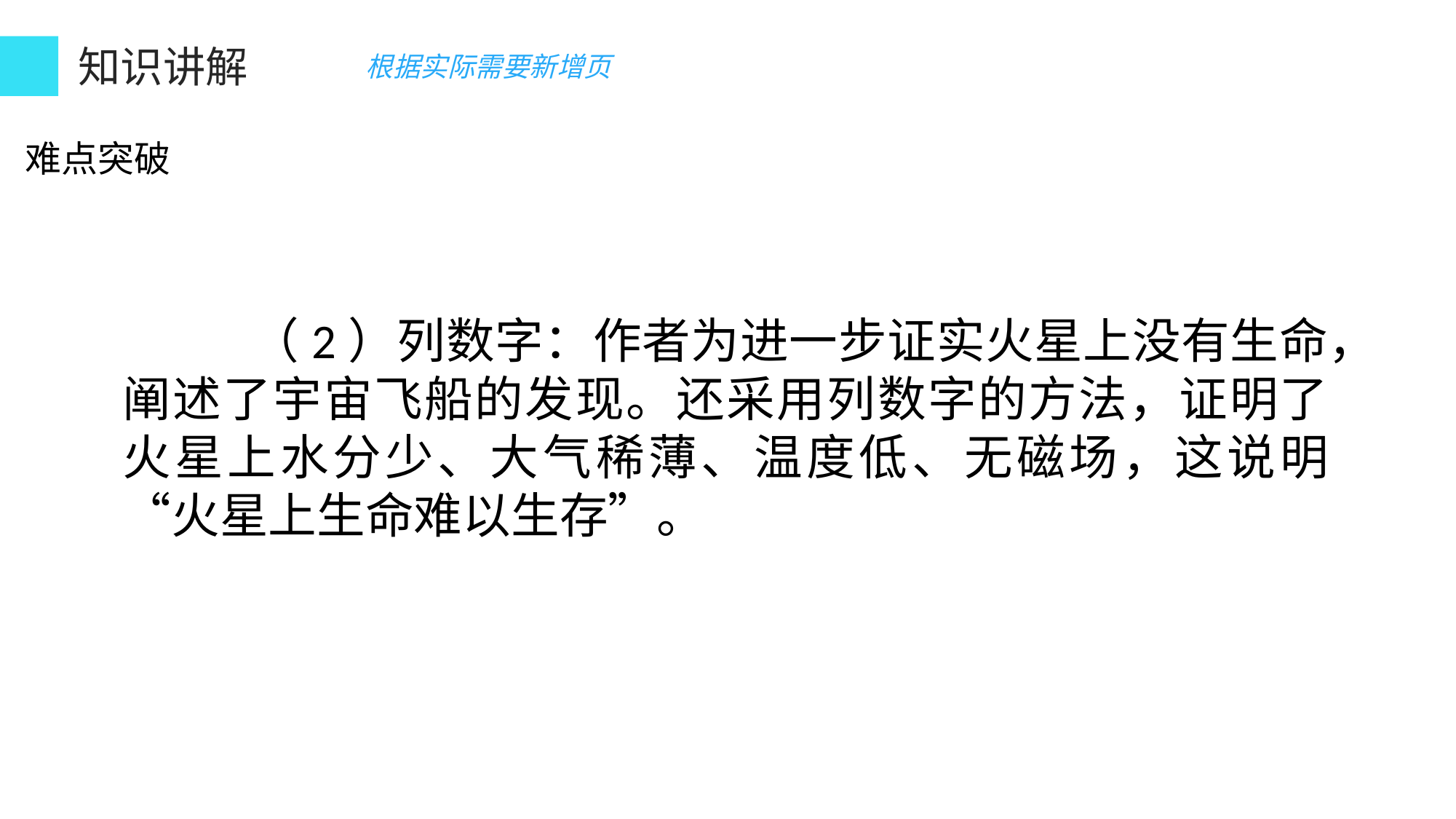

活动与探究（温馨提示：规范操作、注意安全）

知识讲解

根据实际需要新增页
难点突破
       （2）列数字：作者为进一步证实火星上没有生命，阐述了宇宙飞船的发现。还采用列数字的方法，证明了火星上水分少、大气稀薄、温度低、无磁场，这说明“火星上生命难以生存”。